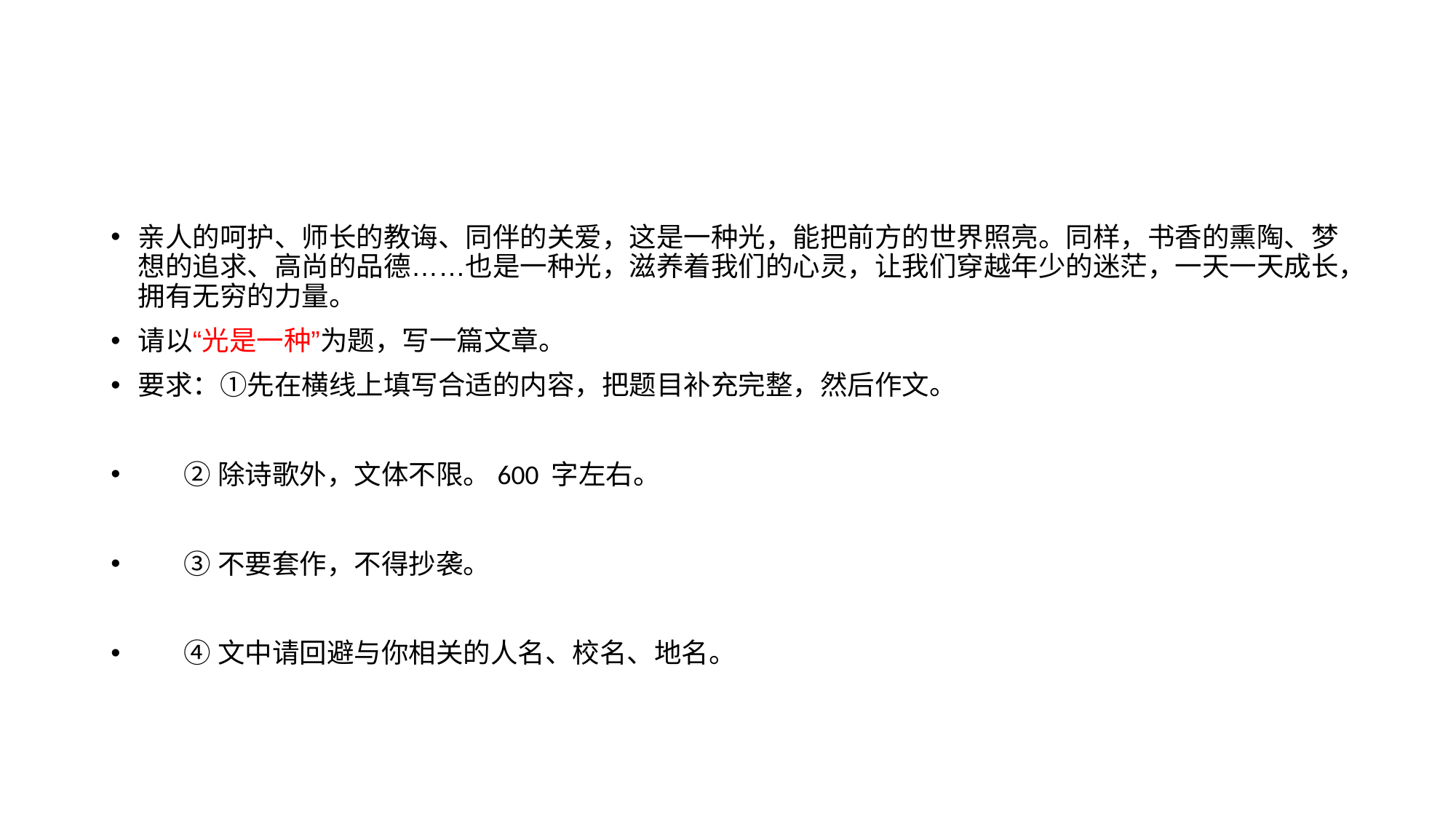

#
亲人的呵护、师长的教诲、同伴的关爱，这是一种光，能把前方的世界照亮。同样，书香的熏陶、梦想的追求、高尚的品德……也是一种光，滋养着我们的心灵，让我们穿越年少的迷茫，一天一天成长，拥有无穷的力量。
请以“光是一种”为题，写一篇文章。
要求：①先在横线上填写合适的内容，把题目补充完整，然后作文。

      ②除诗歌外，文体不限。600 字左右。

      ③不要套作，不得抄袭。

      ④文中请回避与你相关的人名、校名、地名。